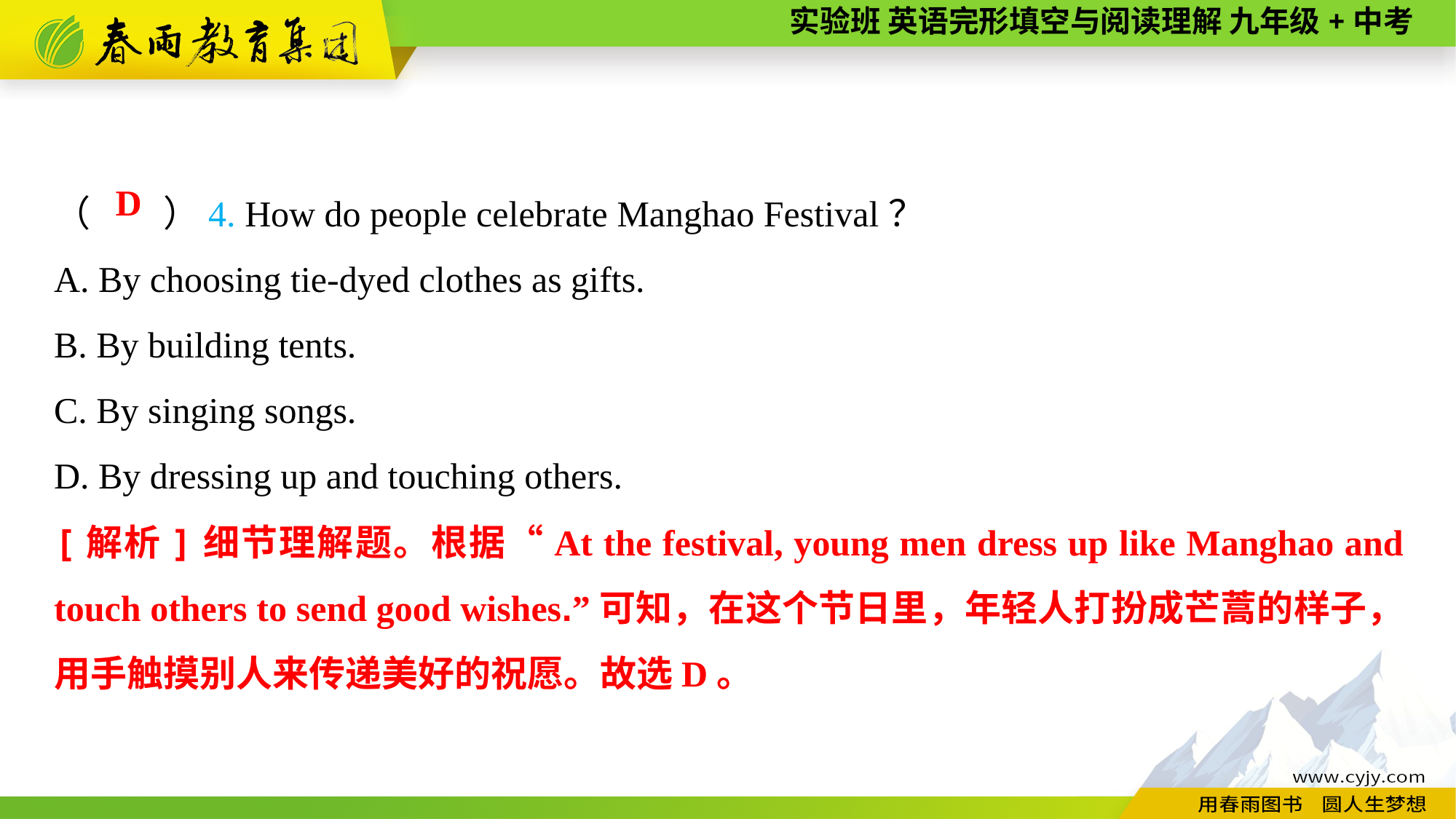

（　　）4. How do people celebrate Manghao Festival？
A. By choosing tie-dyed clothes as gifts.
B. By building tents.
C. By singing songs.
D. By dressing up and touching others.
D
[解析]细节理解题。根据“At the festival, young men dress up like Manghao and touch others to send good wishes.”可知，在这个节日里，年轻人打扮成芒蒿的样子，用手触摸别人来传递美好的祝愿。故选D。